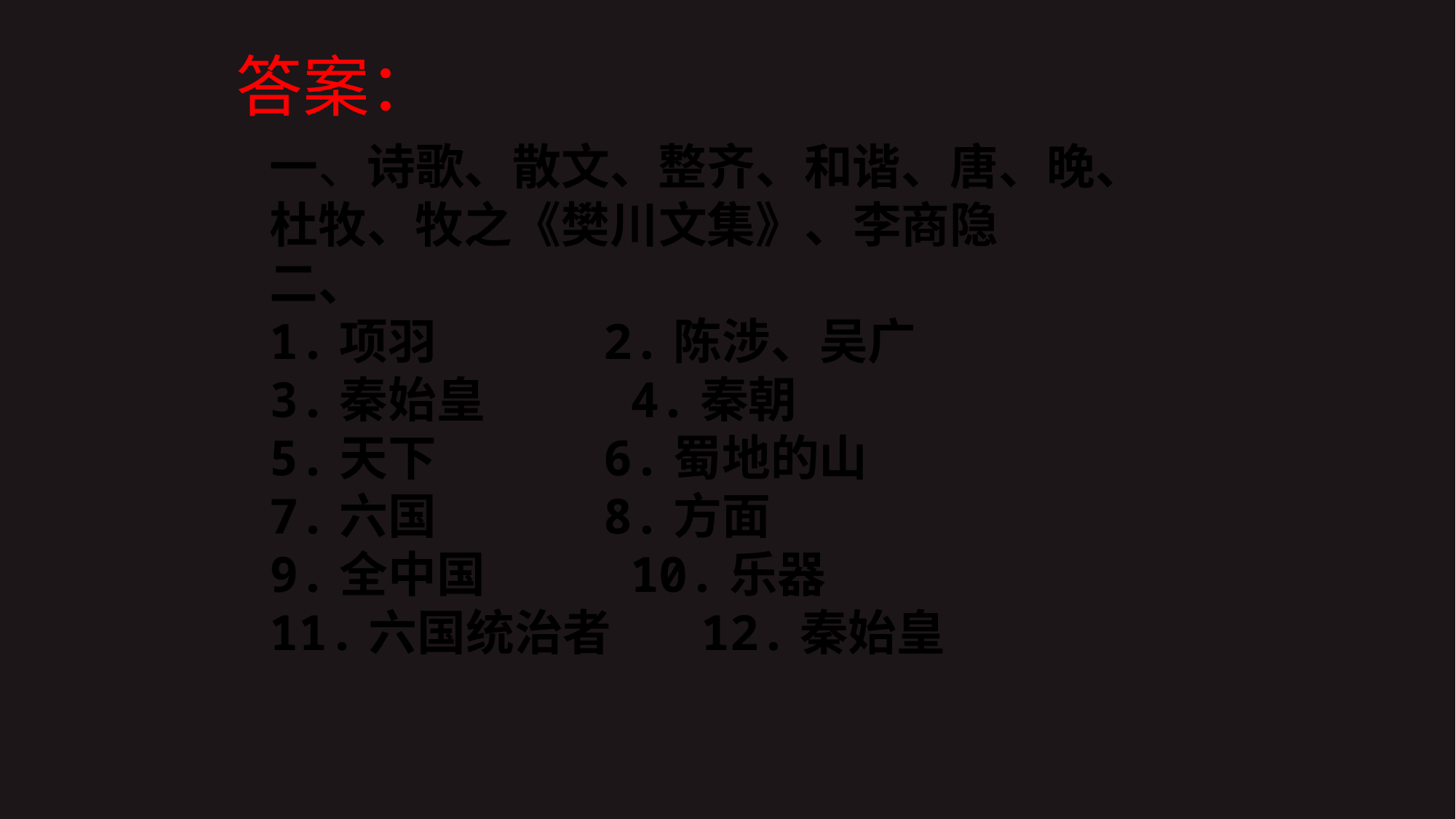

答案：
一、诗歌、散文、整齐、和谐、唐、晚、杜牧、牧之《樊川文集》、李商隐
二、
1.项羽              2.陈涉、吴广
3.秦始皇            4.秦朝
5.天下              6.蜀地的山
7.六国              8.方面
9.全中国            10.乐器
11.六国统治者       12.秦始皇